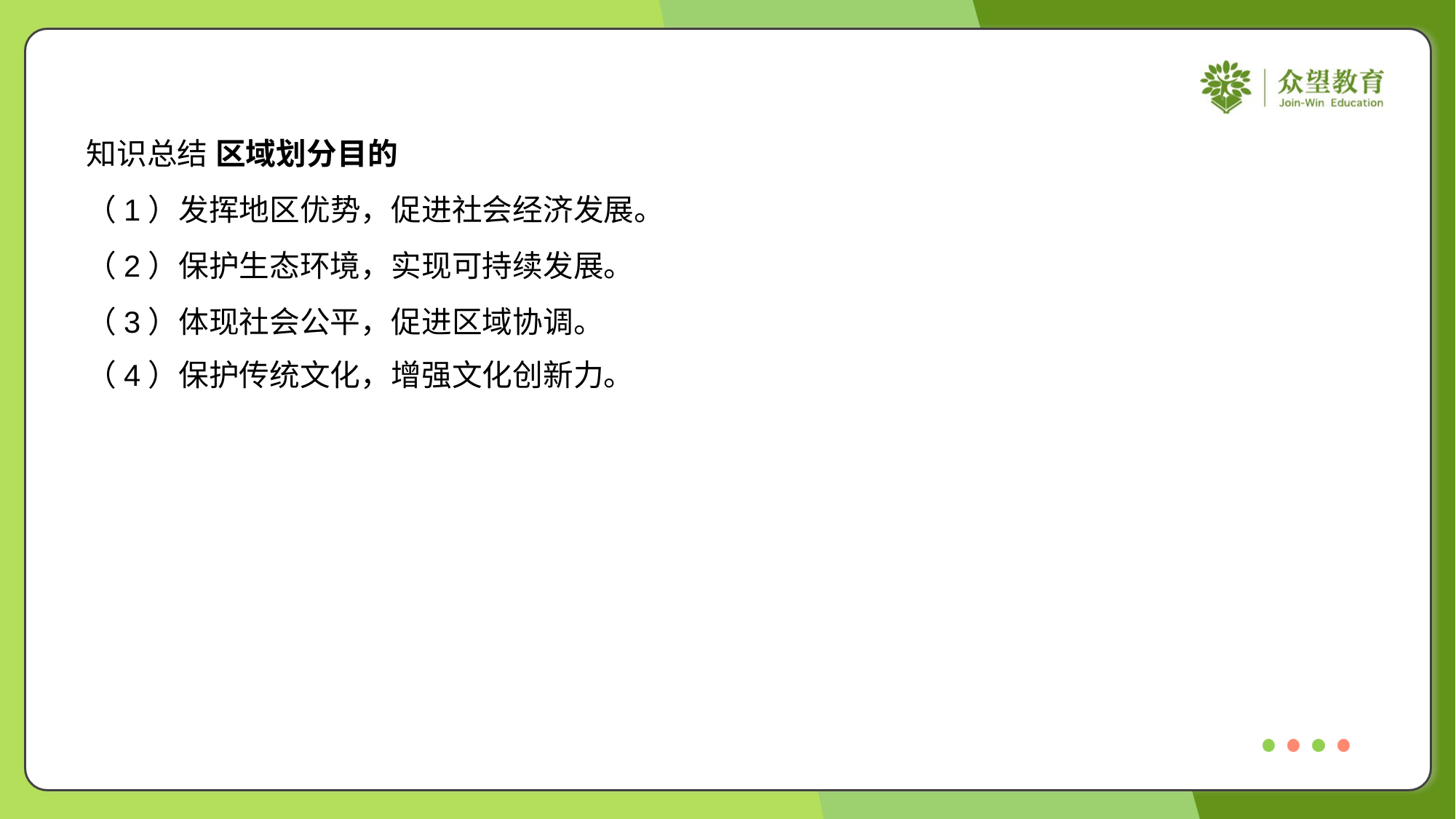

知识总结 区域划分目的
（1）发挥地区优势，促进社会经济发展。
（2）保护生态环境，实现可持续发展。
（3）体现社会公平，促进区域协调。
（4）保护传统文化，增强文化创新力。